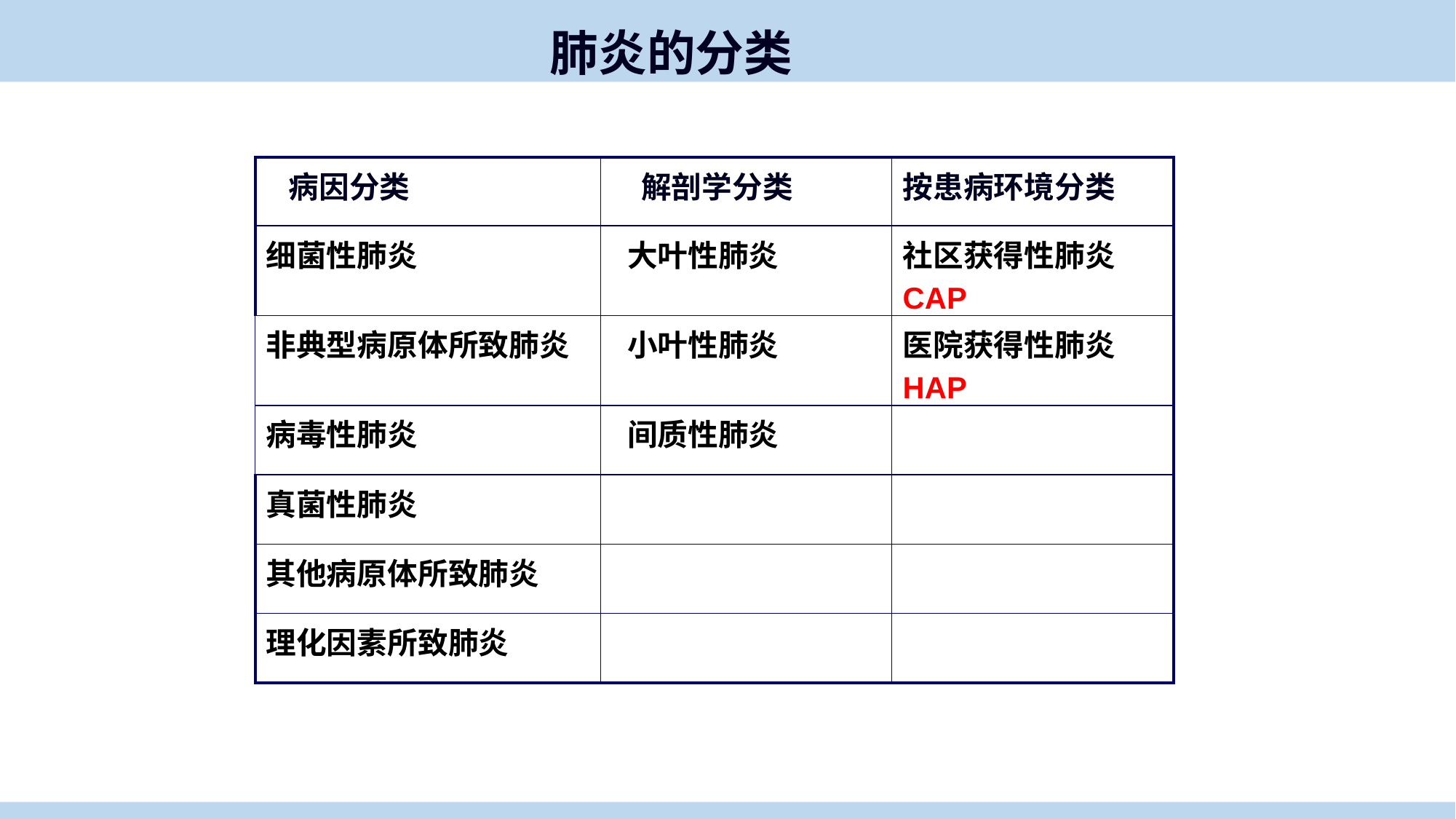

肺炎的分类
| 病因分类 | 解剖学分类 | 按患病环境分类 |
| --- | --- | --- |
| 细菌性肺炎 | 大叶性肺炎 | 社区获得性肺炎 CAP |
| 非典型病原体所致肺炎 | 小叶性肺炎 | 医院获得性肺炎 HAP |
| 病毒性肺炎 | 间质性肺炎 |  |
| 真菌性肺炎 |  |  |
| 其他病原体所致肺炎 |  |  |
| 理化因素所致肺炎 |  |  |